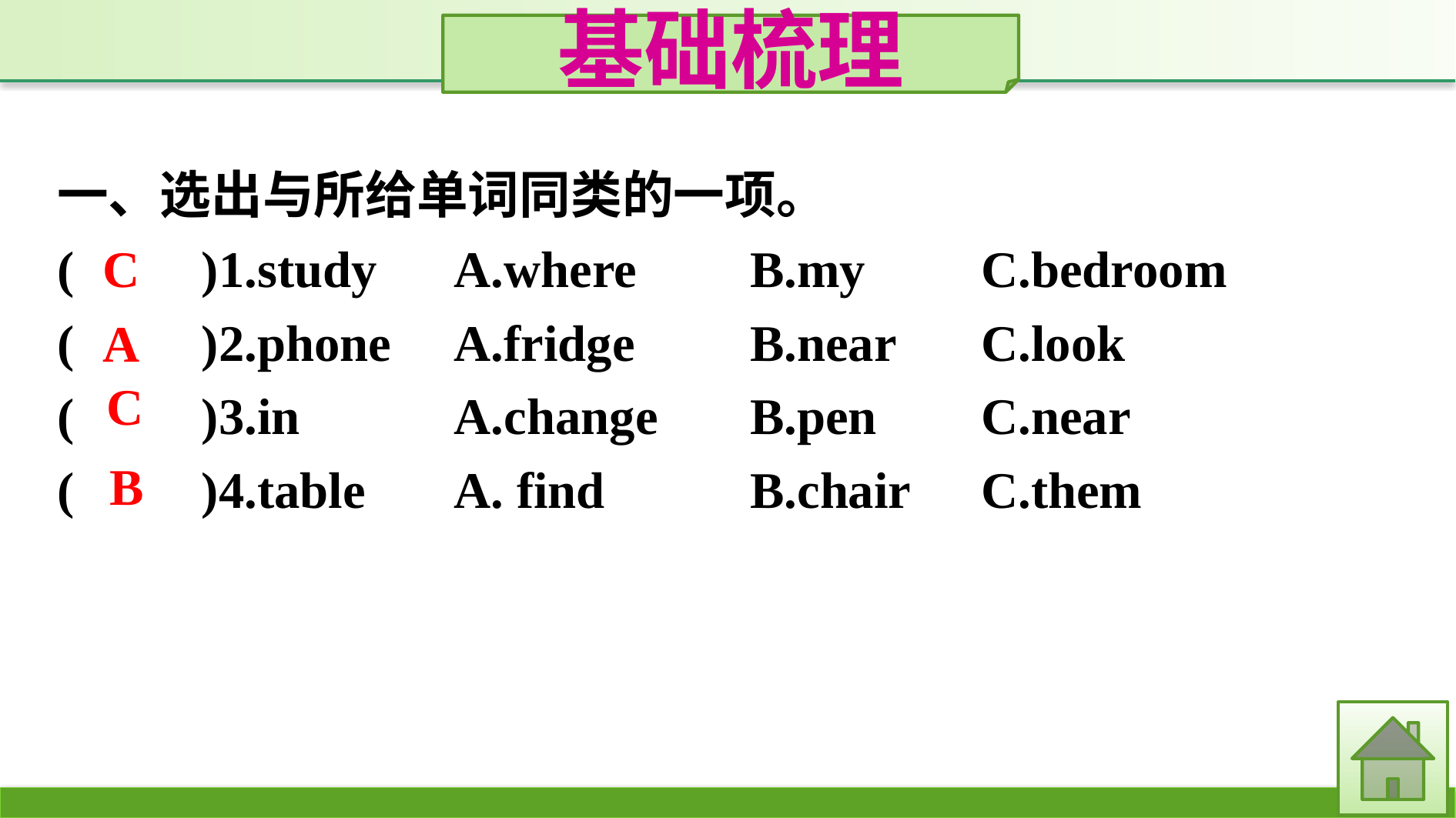

基础梳理
一、选出与所给单词同类的一项。
(　　)1.study	A.where	B.my	C.bedroom
(　　)2.phone	A.fridge	B.near	C.look
(　　)3.in		A.change	B.pen	C.near
(　　)4.table	A. find		B.chair	C.them
C
A
C
B